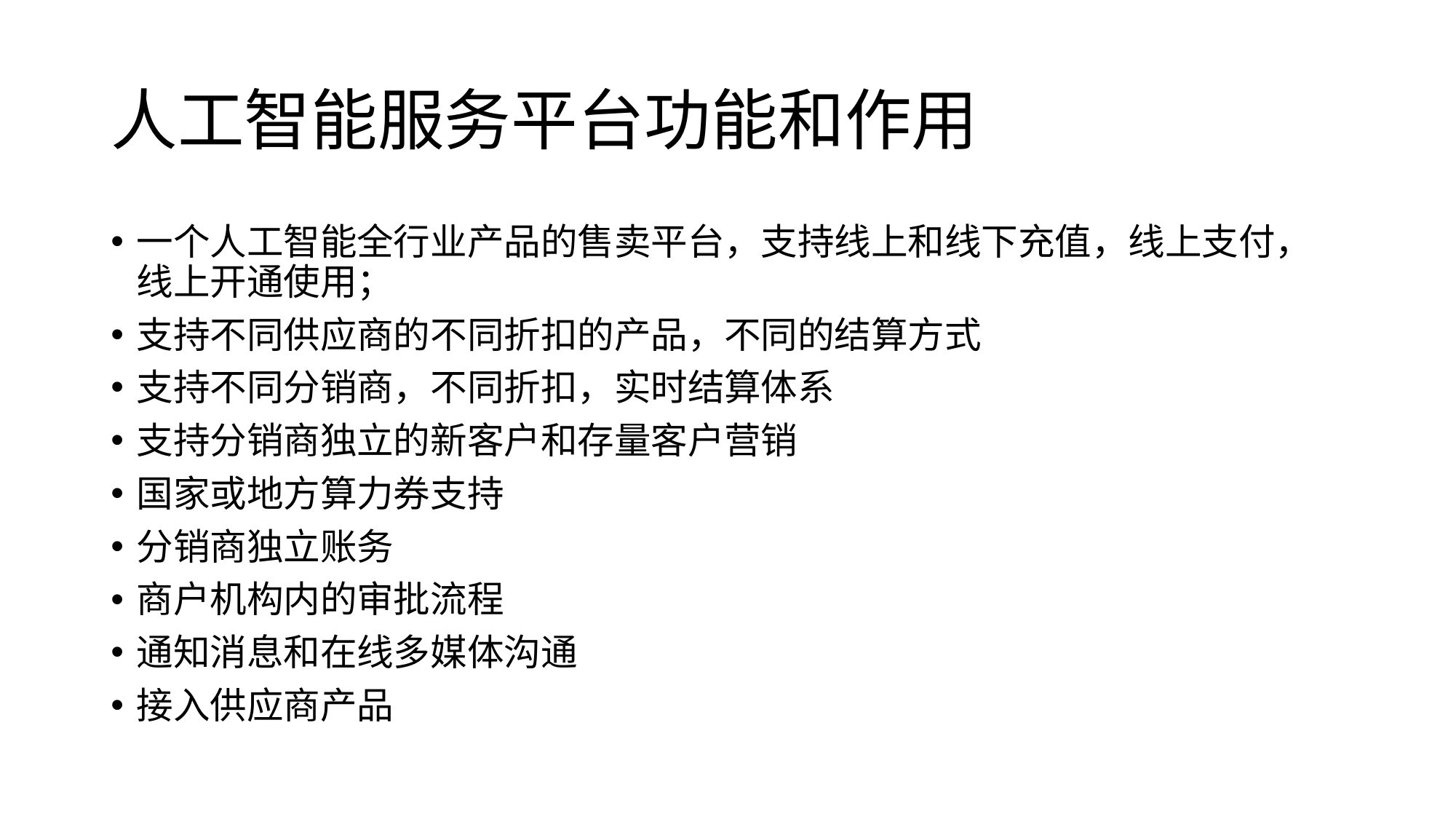

# 人工智能服务平台功能和作用
一个人工智能全行业产品的售卖平台，支持线上和线下充值，线上支付，线上开通使用；
支持不同供应商的不同折扣的产品，不同的结算方式
支持不同分销商，不同折扣，实时结算体系
支持分销商独立的新客户和存量客户营销
国家或地方算力券支持
分销商独立账务
商户机构内的审批流程
通知消息和在线多媒体沟通
接入供应商产品